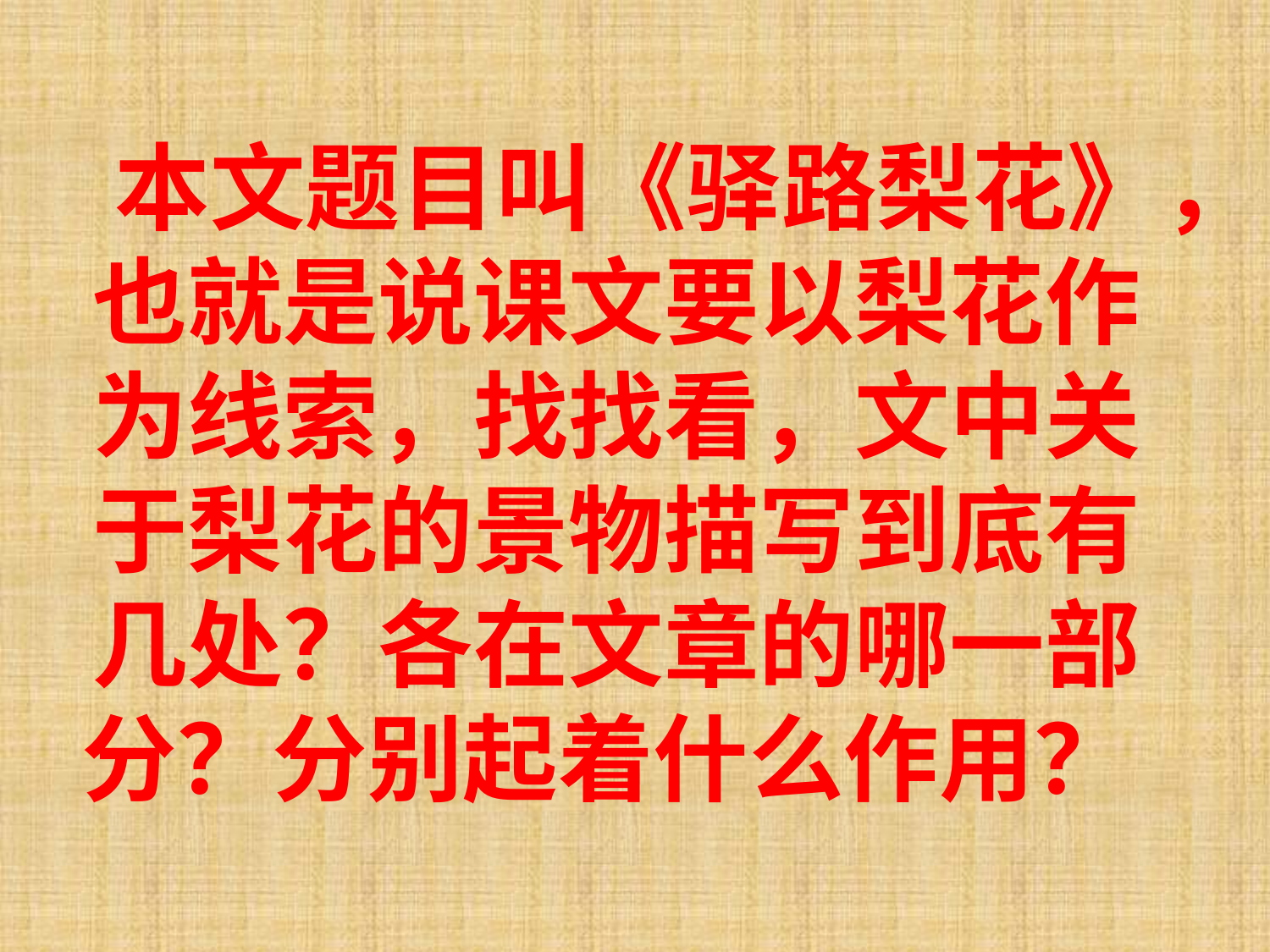

# 本文题目叫《驿路梨花》，也就是说课文要以梨花作为线索，找找看，文中关于梨花的景物描写到底有几处？各在文章的哪一部分？分别起着什么作用？